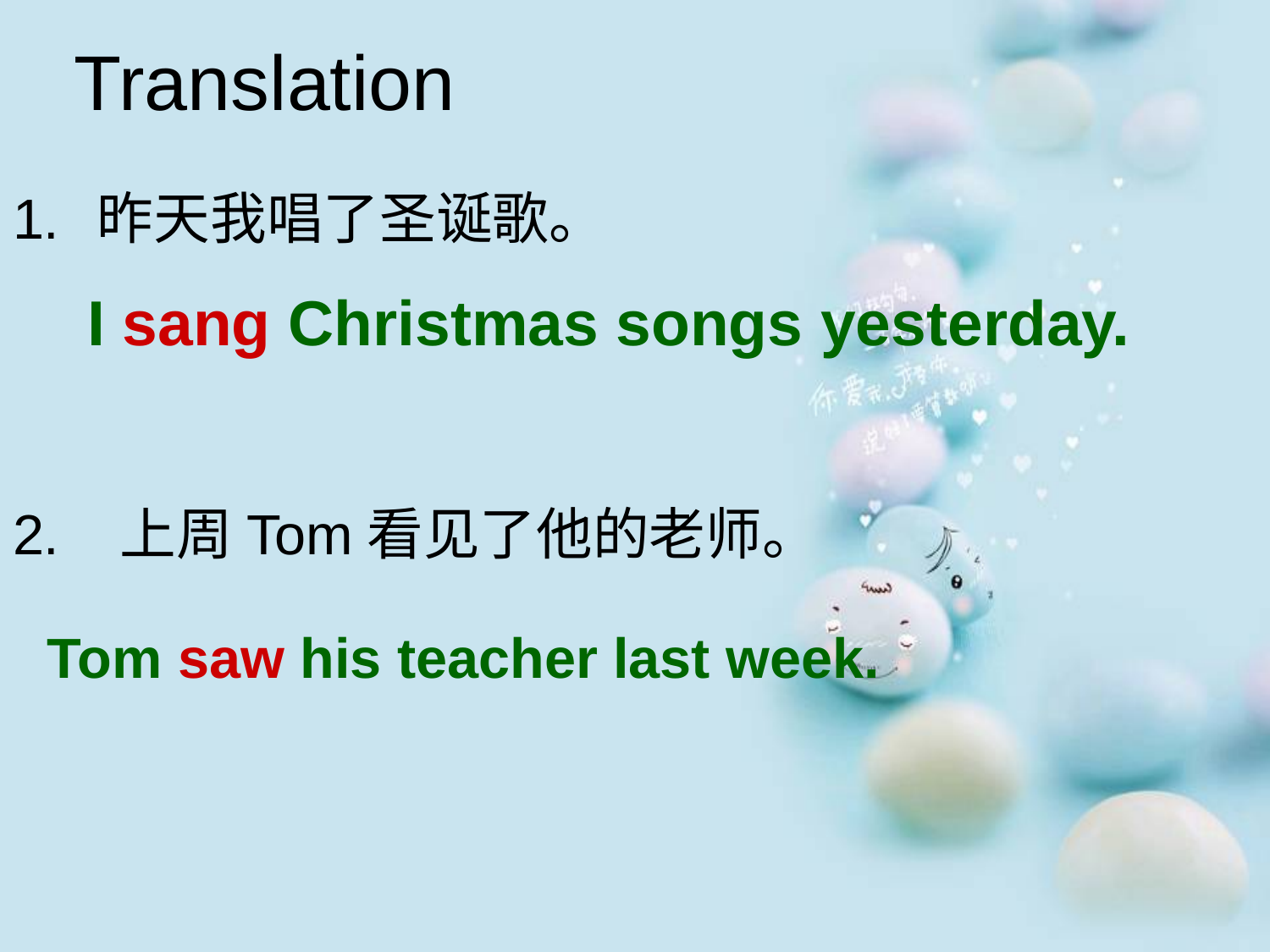

Translation
昨天我唱了圣诞歌。

2.   上周Tom看见了他的老师。

I sang Christmas songs yesterday.
Tom saw his teacher last week.